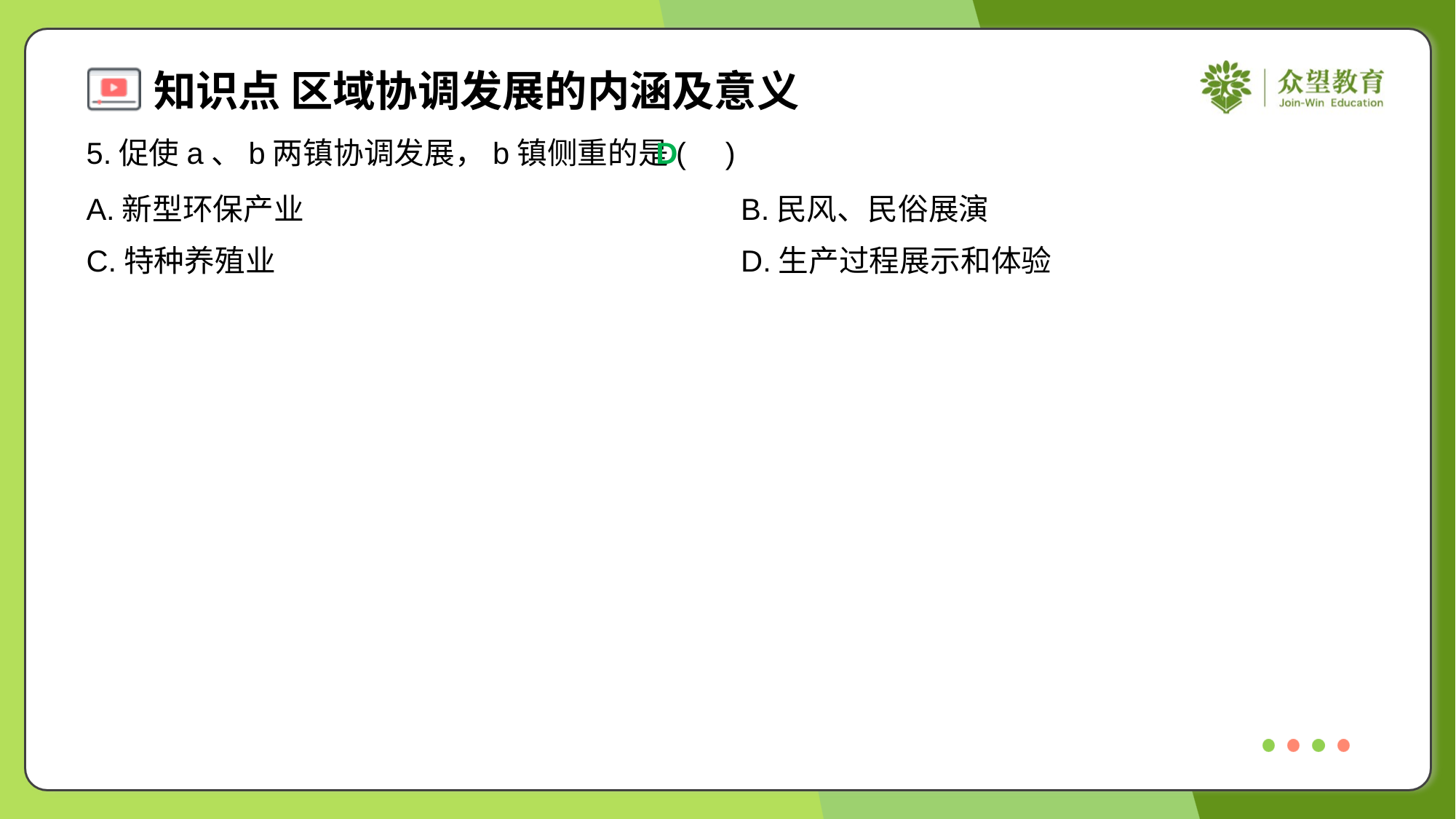

5.促使a、b两镇协调发展，b镇侧重的是(     )
D
A.新型环保产业	B.民风、民俗展演
C.特种养殖业	D.生产过程展示和体验